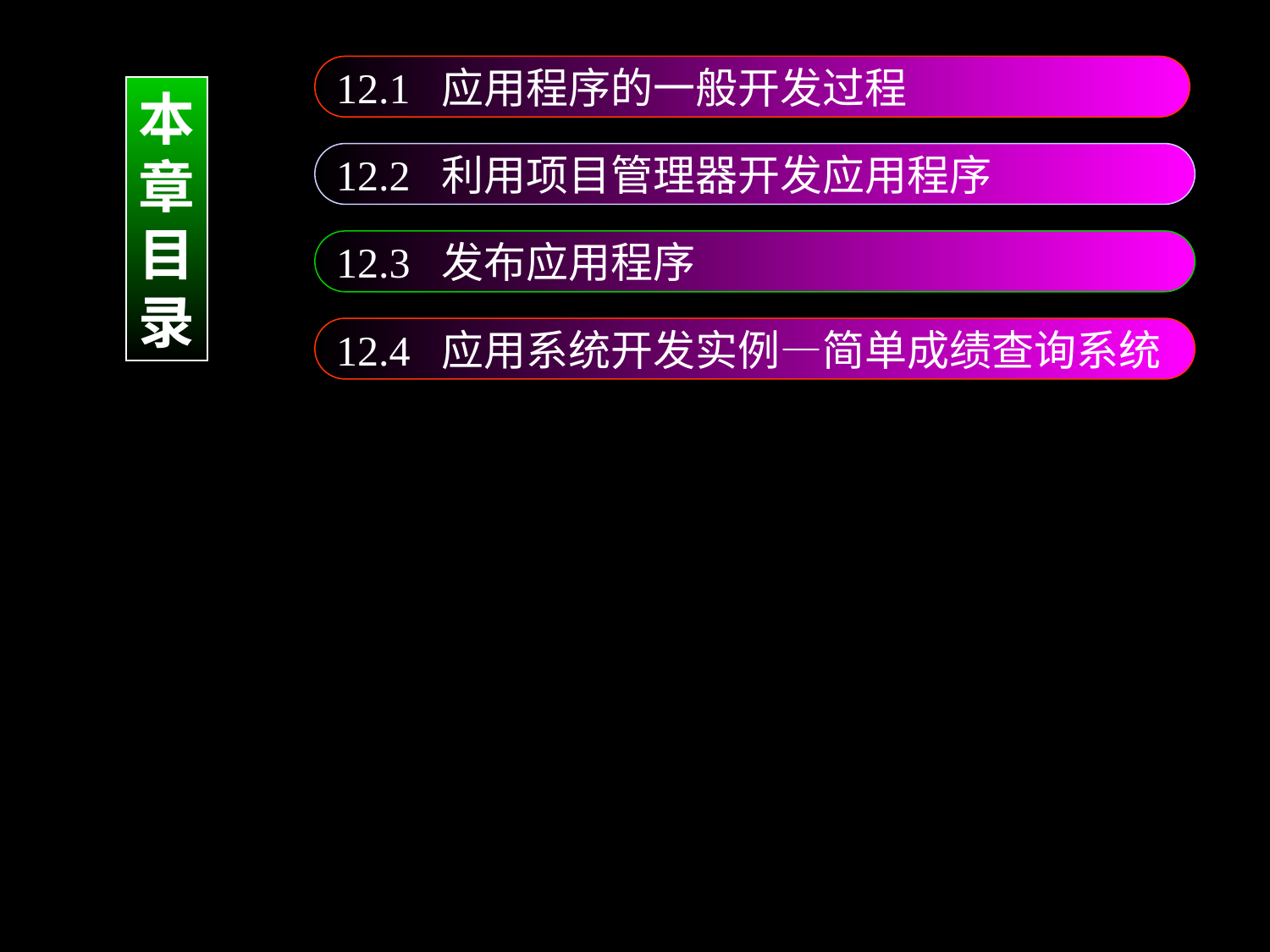

12.1  应用程序的一般开发过程
本
章
目
录
12.2  利用项目管理器开发应用程序
12.3  发布应用程序
12.4  应用系统开发实例—简单成绩查询系统